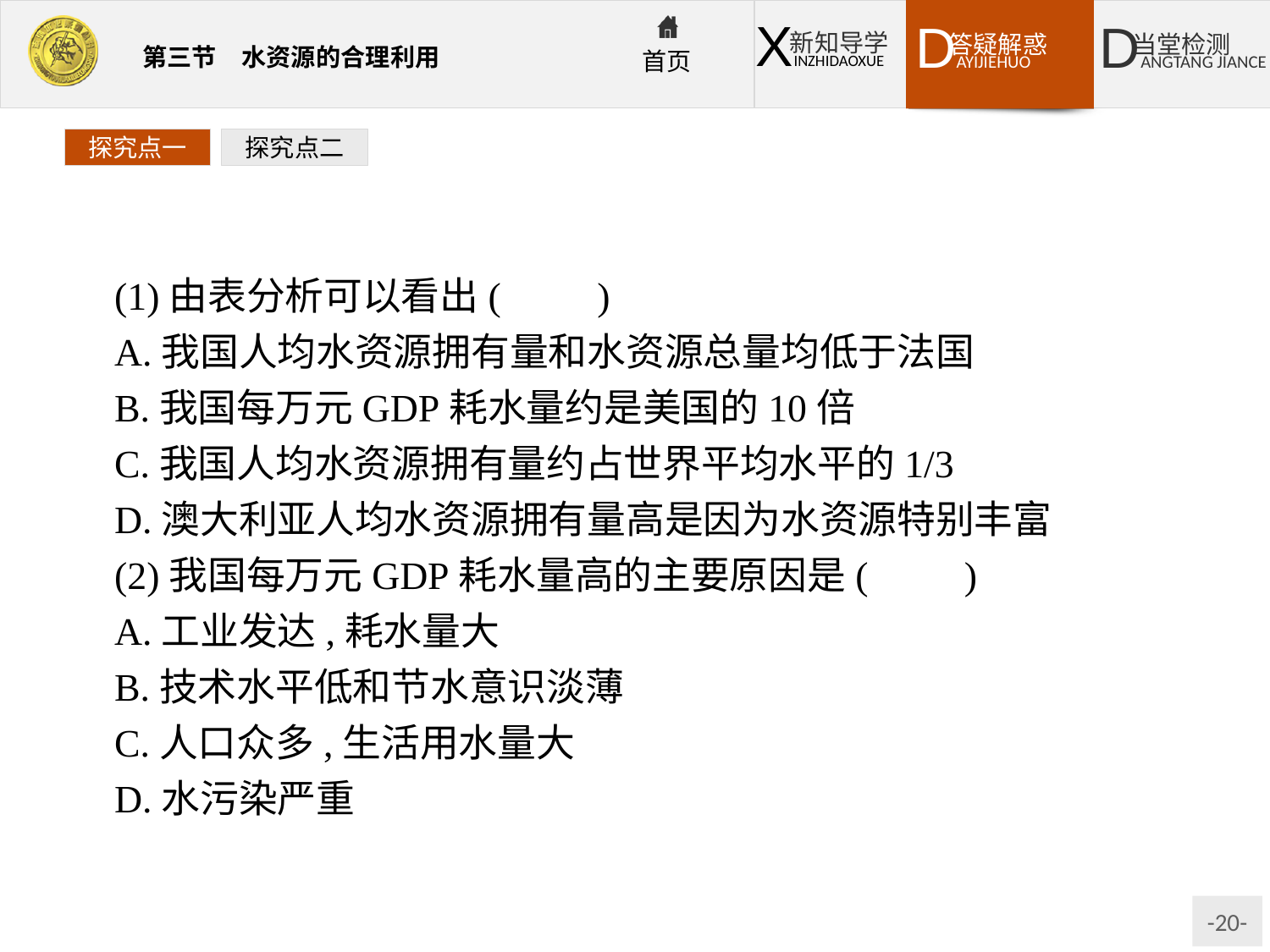

探究点一
探究点二
(1)由表分析可以看出(　　)
A.我国人均水资源拥有量和水资源总量均低于法国
B.我国每万元GDP耗水量约是美国的10倍
C.我国人均水资源拥有量约占世界平均水平的1/3
D.澳大利亚人均水资源拥有量高是因为水资源特别丰富
(2)我国每万元GDP耗水量高的主要原因是(　　)
A.工业发达,耗水量大
B.技术水平低和节水意识淡薄
C.人口众多,生活用水量大
D.水污染严重